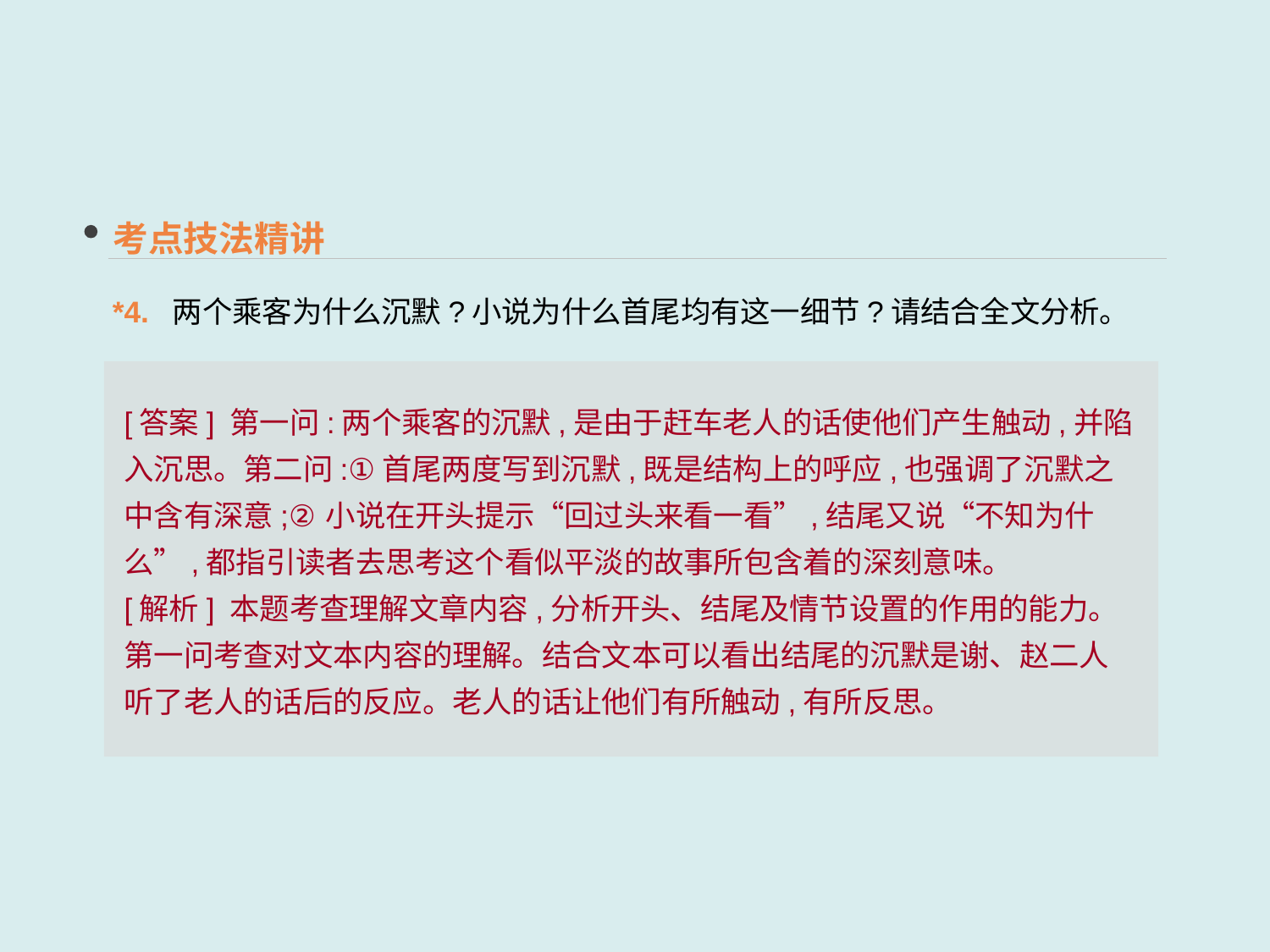

考点技法精讲

*4.  两个乘客为什么沉默?小说为什么首尾均有这一细节?请结合全文分析。

[答案] 第一问:两个乘客的沉默,是由于赶车老人的话使他们产生触动,并陷入沉思。第二问:①首尾两度写到沉默,既是结构上的呼应,也强调了沉默之中含有深意;②小说在开头提示“回过头来看一看”,结尾又说“不知为什么”,都指引读者去思考这个看似平淡的故事所包含着的深刻意味。
[解析] 本题考查理解文章内容,分析开头、结尾及情节设置的作用的能力。
第一问考查对文本内容的理解。结合文本可以看出结尾的沉默是谢、赵二人听了老人的话后的反应。老人的话让他们有所触动,有所反思。